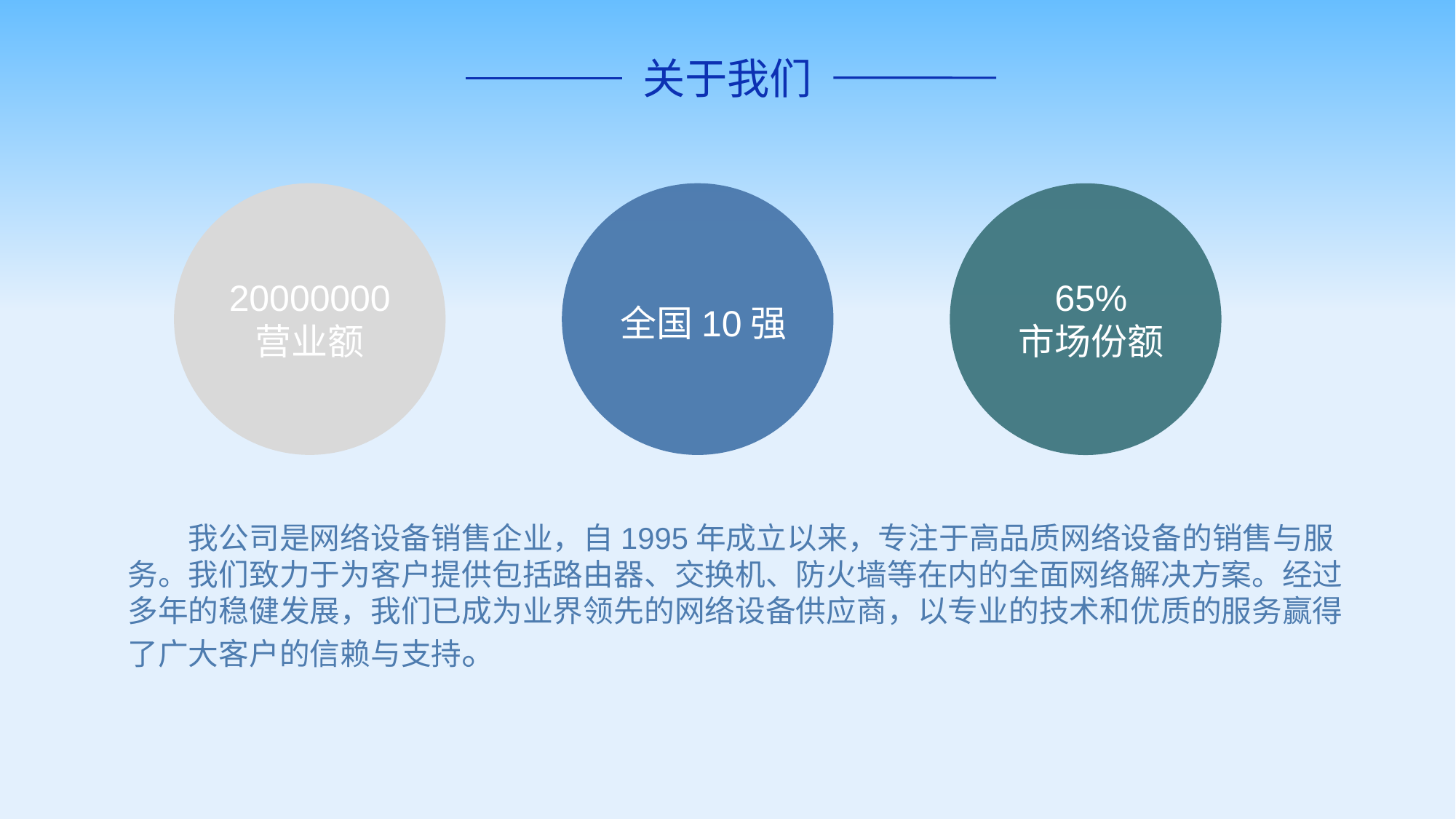

关于我们

20000000
营业额
65%
市场份额
全国10强
我公司是网络设备销售企业，自1995年成立以来，专注于高品质网络设备的销售与服务。我们致力于为客户提供包括路由器、交换机、防火墙等在内的全面网络解决方案。经过多年的稳健发展，我们已成为业界领先的网络设备供应商，以专业的技术和优质的服务赢得了广大客户的信赖与支持。